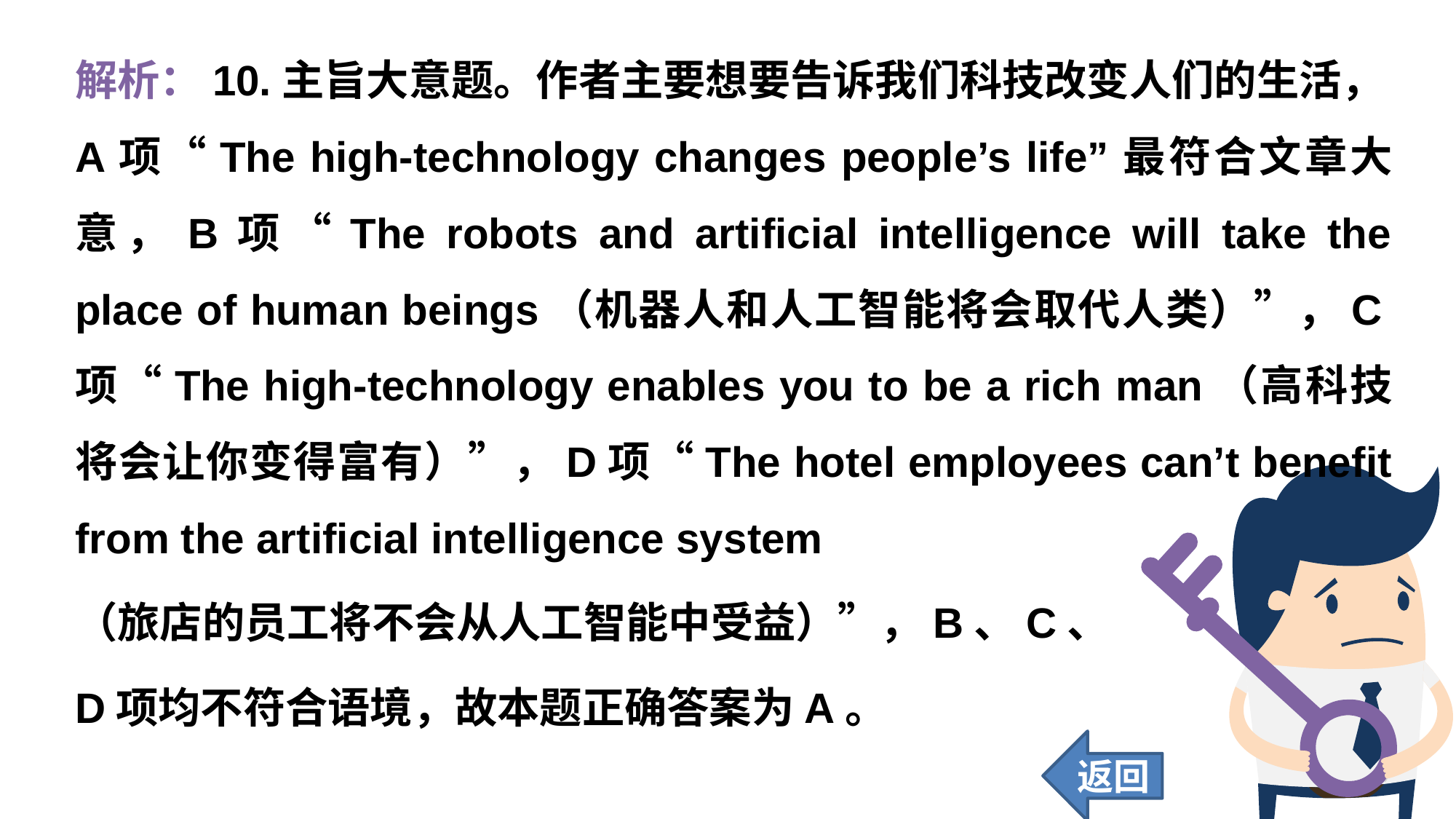

解析：10.主旨大意题。作者主要想要告诉我们科技改变人们的生活，A项“The high-technology changes people’s life”最符合文章大意，B项“The robots and artificial intelligence will take the place of human beings（机器人和人工智能将会取代人类）”，C项“The high-technology enables you to be a rich man（高科技将会让你变得富有）”，D项“The hotel employees can’t benefit from the artificial intelligence system
（旅店的员工将不会从人工智能中受益）”，B、C、
D项均不符合语境，故本题正确答案为A。

返回
106